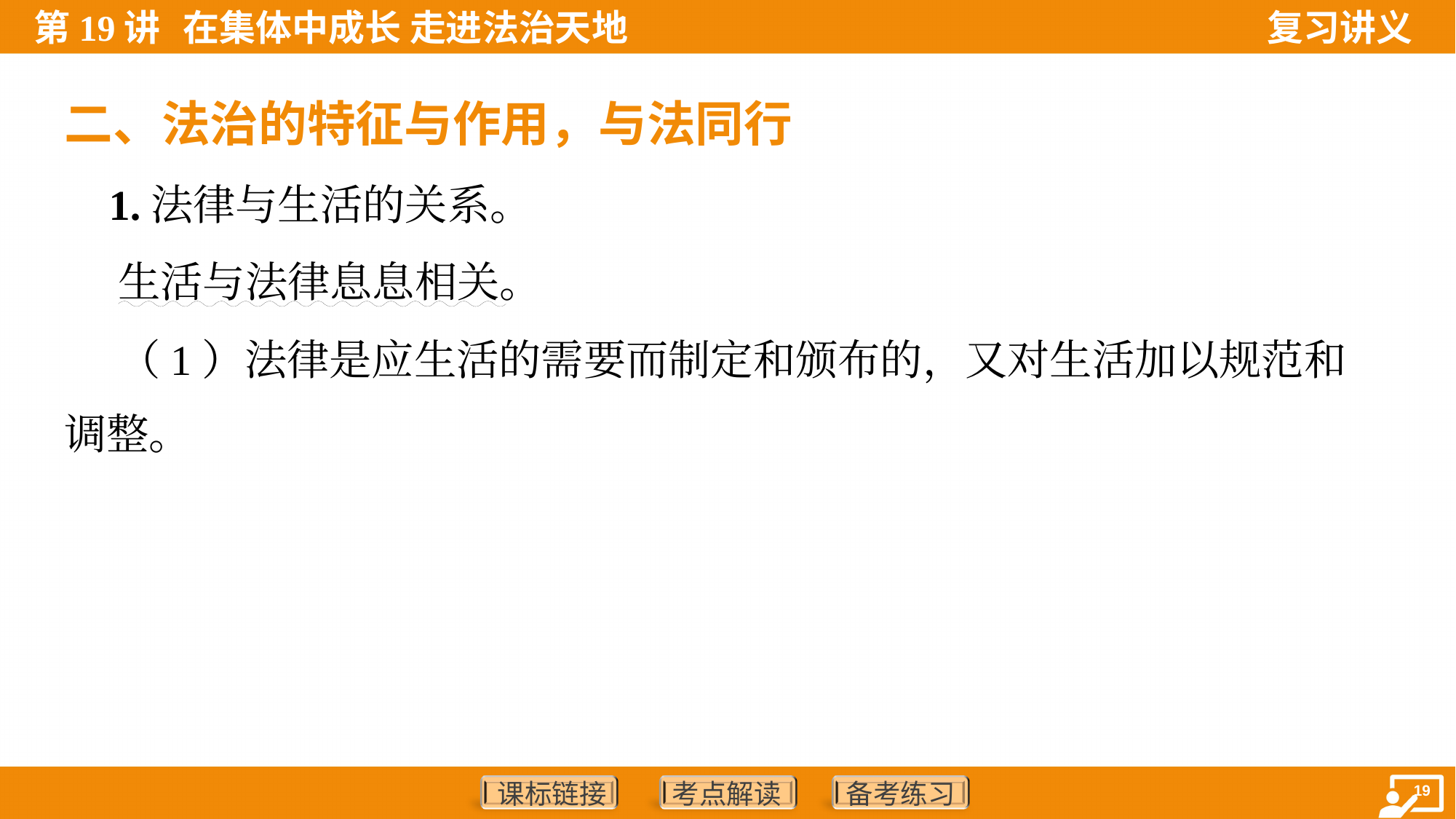

二、法治的特征与作用，与法同行
    1.法律与生活的关系。
    生活与法律息息相关。
    （1）法律是应生活的需要而制定和颁布的，又对生活加以规范和
调整。